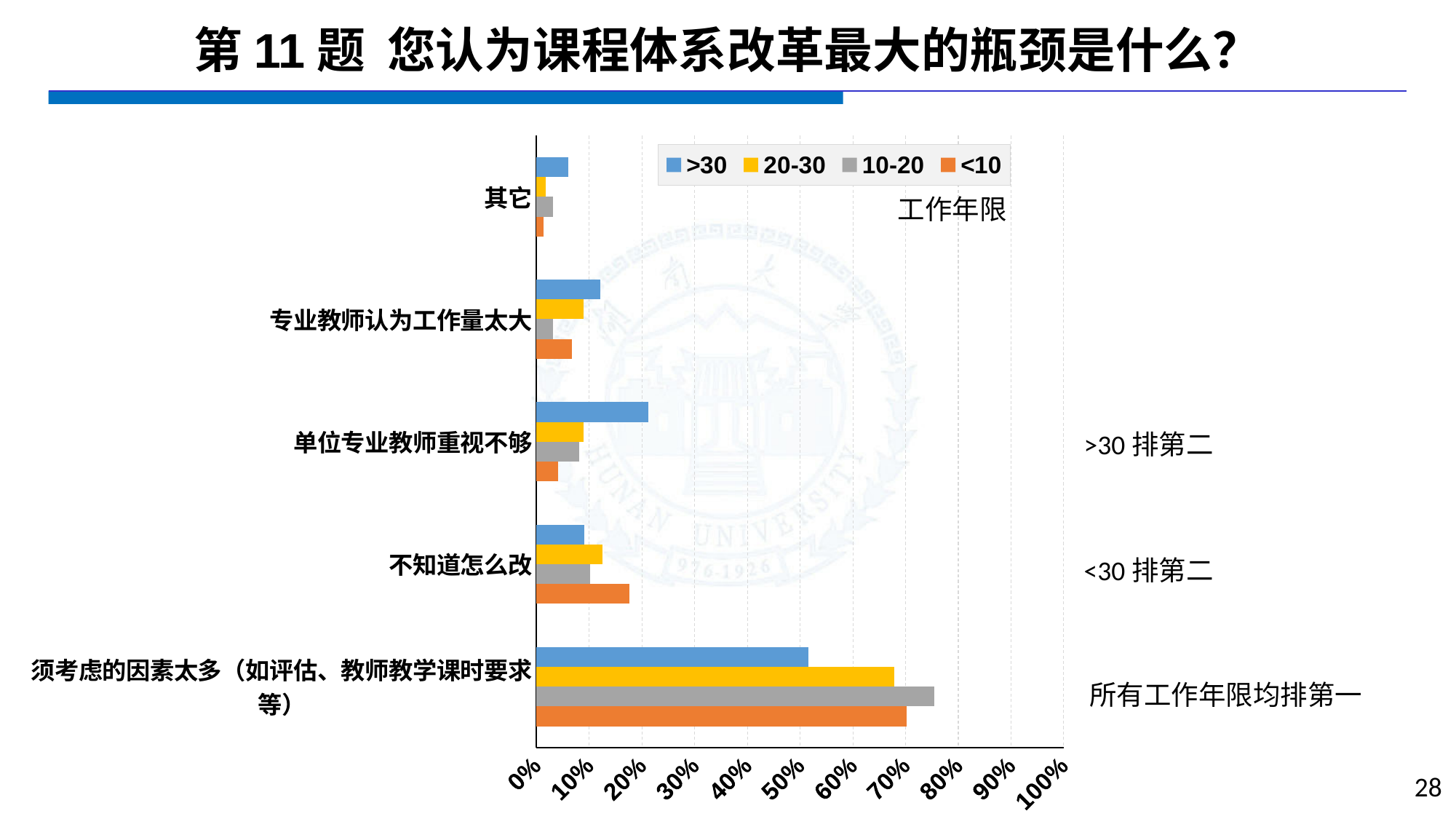

# 第11题  您认为课程体系改革最大的瓶颈是什么？

### Chart

| Category | <10 | 10-20 | 20-30 | >30 |
|---|---|---|---|---|
| 须考虑的因素太多（如评估、教师教学课时要求等） | 0.7027 | 0.7551 | 0.6786 | 0.5152 |
| 不知道怎么改 | 0.1757 | 0.102 | 0.125 | 0.0909 |
| 单位专业教师重视不够 | 0.0405 | 0.0816 | 0.0893 | 0.2121 |
| 专业教师认为工作量太大 | 0.0676 | 0.0306 | 0.0893 | 0.1212 |
| 其它 | 0.0135 | 0.0306 | 0.0179 | 0.0606 |
工作年限
>30排第二
<30排第二
所有工作年限均排第一
28